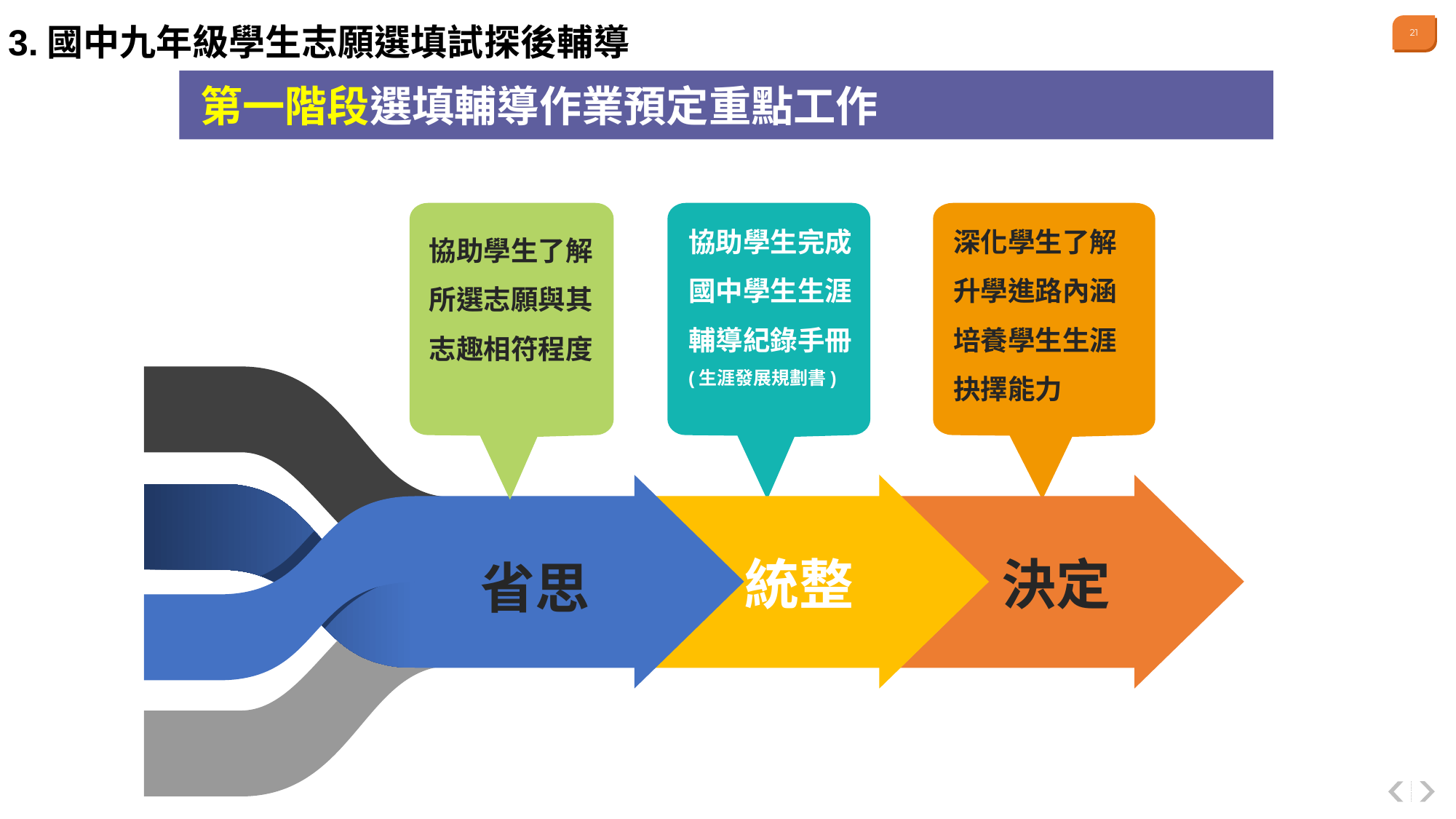

3.國中九年級學生志願選填試探後輔導

第一階段選填輔導作業預定重點工作

協助學生了解所選志願與其志趣相符程度

省思

協助學生完成國中學生生涯輔導紀錄手冊(生涯發展規劃書)

統整

深化學生了解升學進路內涵
培養學生生涯抉擇能力

決定